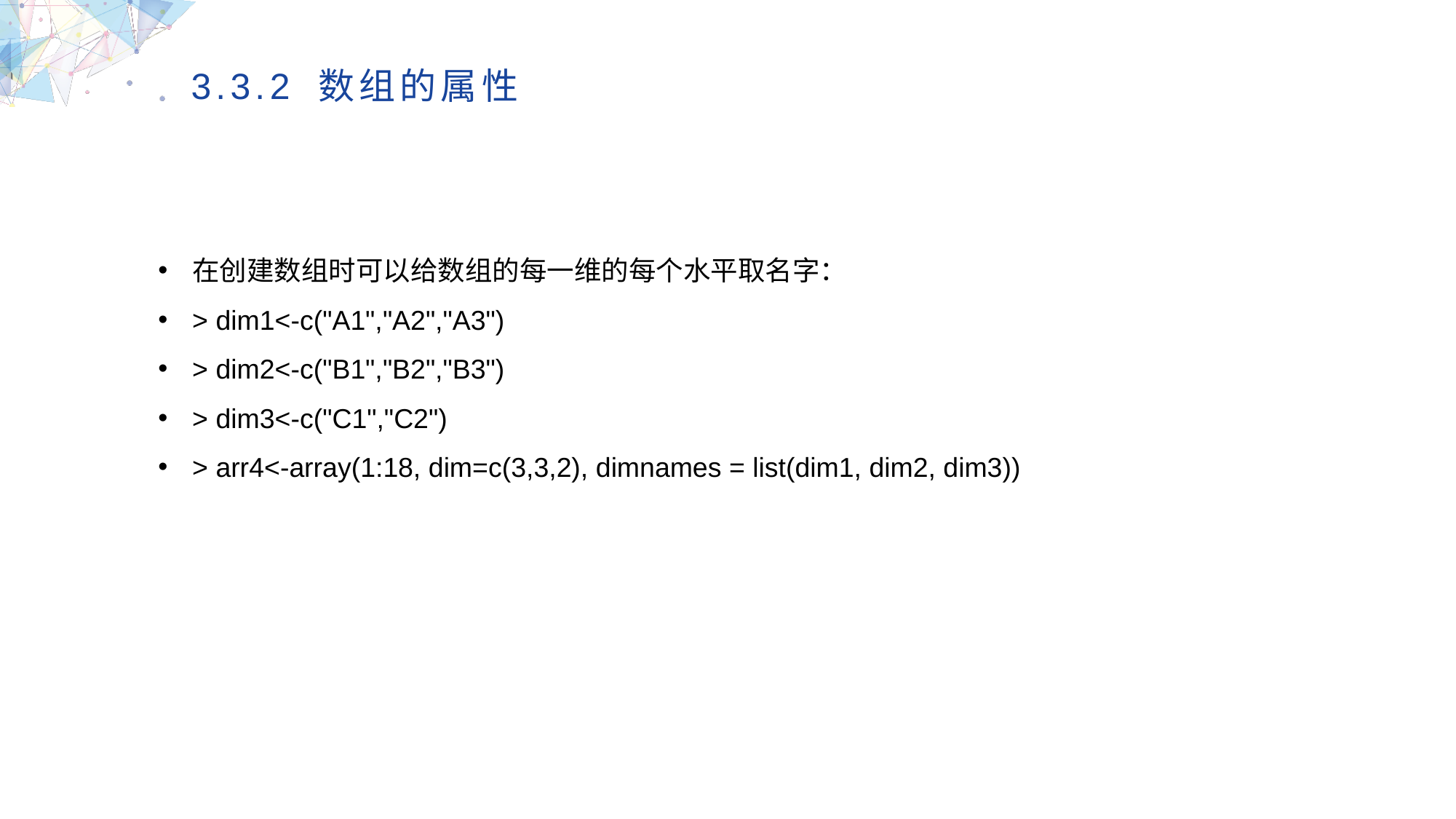

3.3.2 数组的属性
在创建数组时可以给数组的每一维的每个水平取名字：
> dim1<-c("A1","A2","A3")
> dim2<-c("B1","B2","B3")
> dim3<-c("C1","C2")
> arr4<-array(1:18, dim=c(3,3,2), dimnames = list(dim1, dim2, dim3))

MULTIPURPOSE PRESENTATION TEMPLATE | UNIQUE DESIGN
Welcome Message
Please replace text, click add relevant headline, modify the text content, also can copy your content to this directly. Please replace text, click add relevant headline, modify the text content, also can copy your content to this directly.